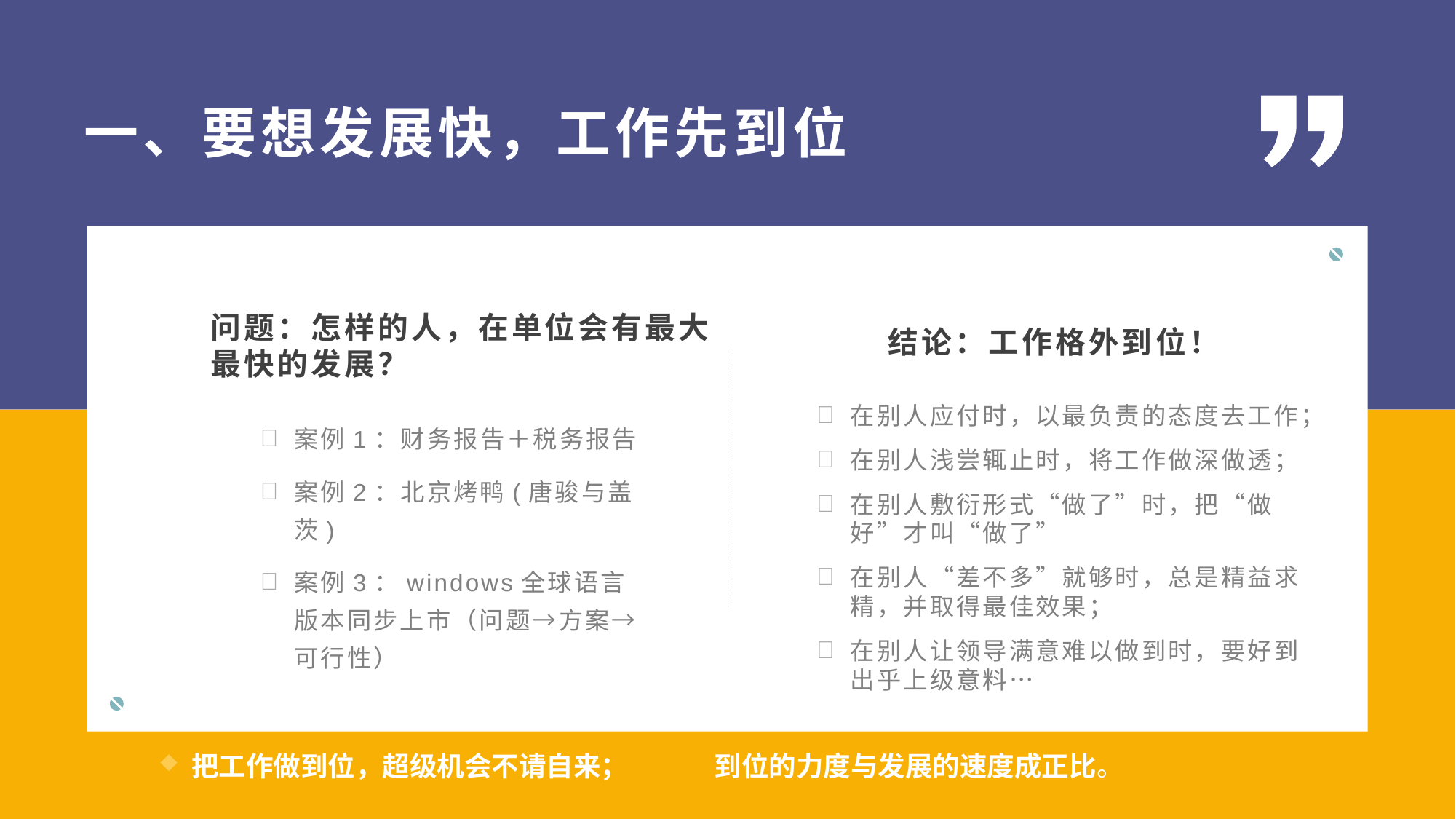

一、要想发展快，工作先到位

问题：怎样的人，在单位会有最大最快的发展？
结论：工作格外到位！
在别人应付时，以最负责的态度去工作；
在别人浅尝辄止时，将工作做深做透；
在别人敷衍形式“做了”时，把“做好”才叫“做了”
在别人“差不多”就够时，总是精益求精，并取得最佳效果；
在别人让领导满意难以做到时，要好到出乎上级意料…

案例1：财务报告＋税务报告
案例2：北京烤鸭(唐骏与盖茨)
案例3：windows全球语言版本同步上市（问题→方案→可行性）

把工作做到位，超级机会不请自来；              到位的力度与发展的速度成正比。